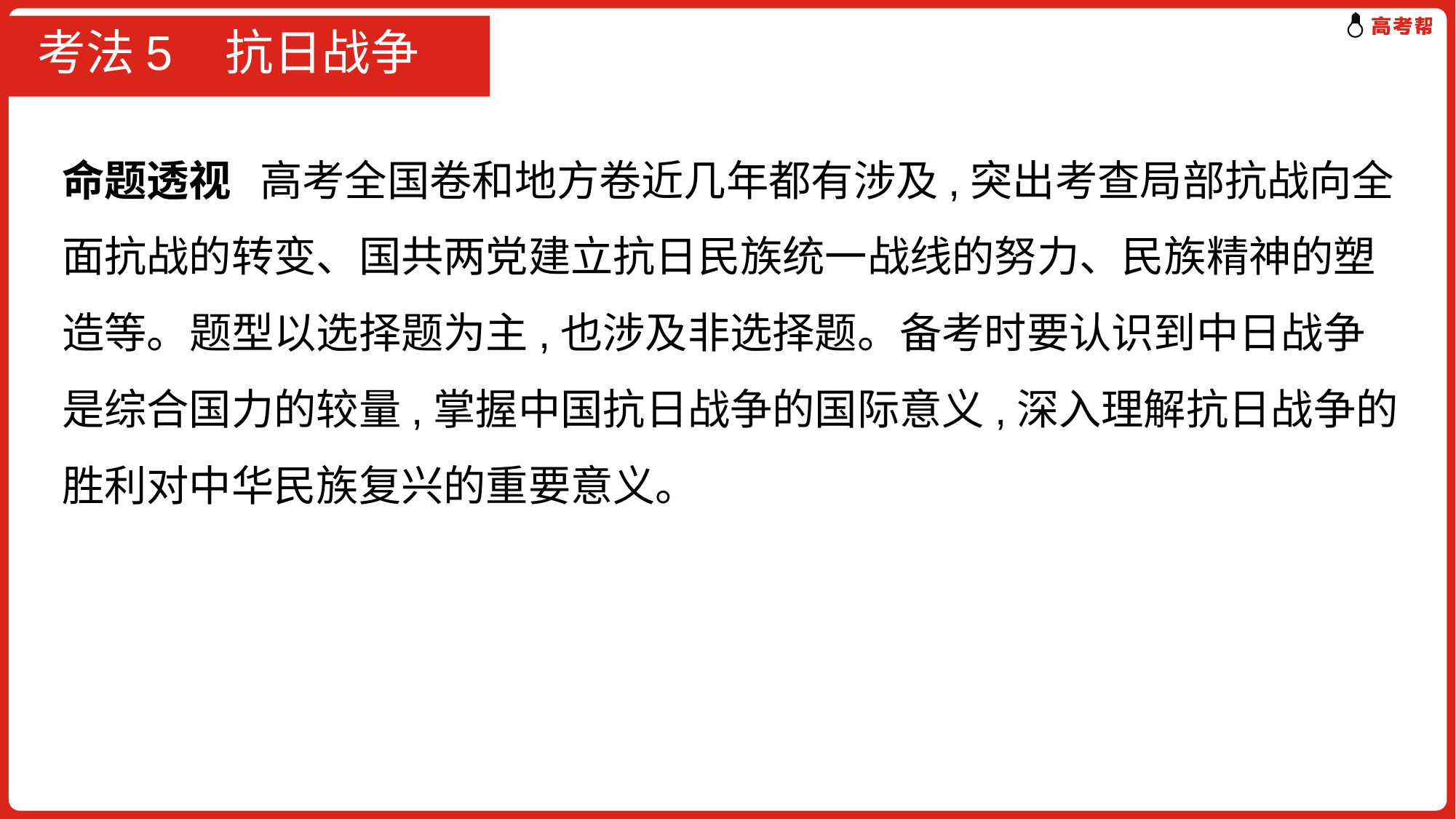

# 考法5   抗日战争
命题透视   高考全国卷和地方卷近几年都有涉及,突出考查局部抗战向全面抗战的转变、国共两党建立抗日民族统一战线的努力、民族精神的塑造等。题型以选择题为主,也涉及非选择题。备考时要认识到中日战争是综合国力的较量,掌握中国抗日战争的国际意义,深入理解抗日战争的胜利对中华民族复兴的重要意义。